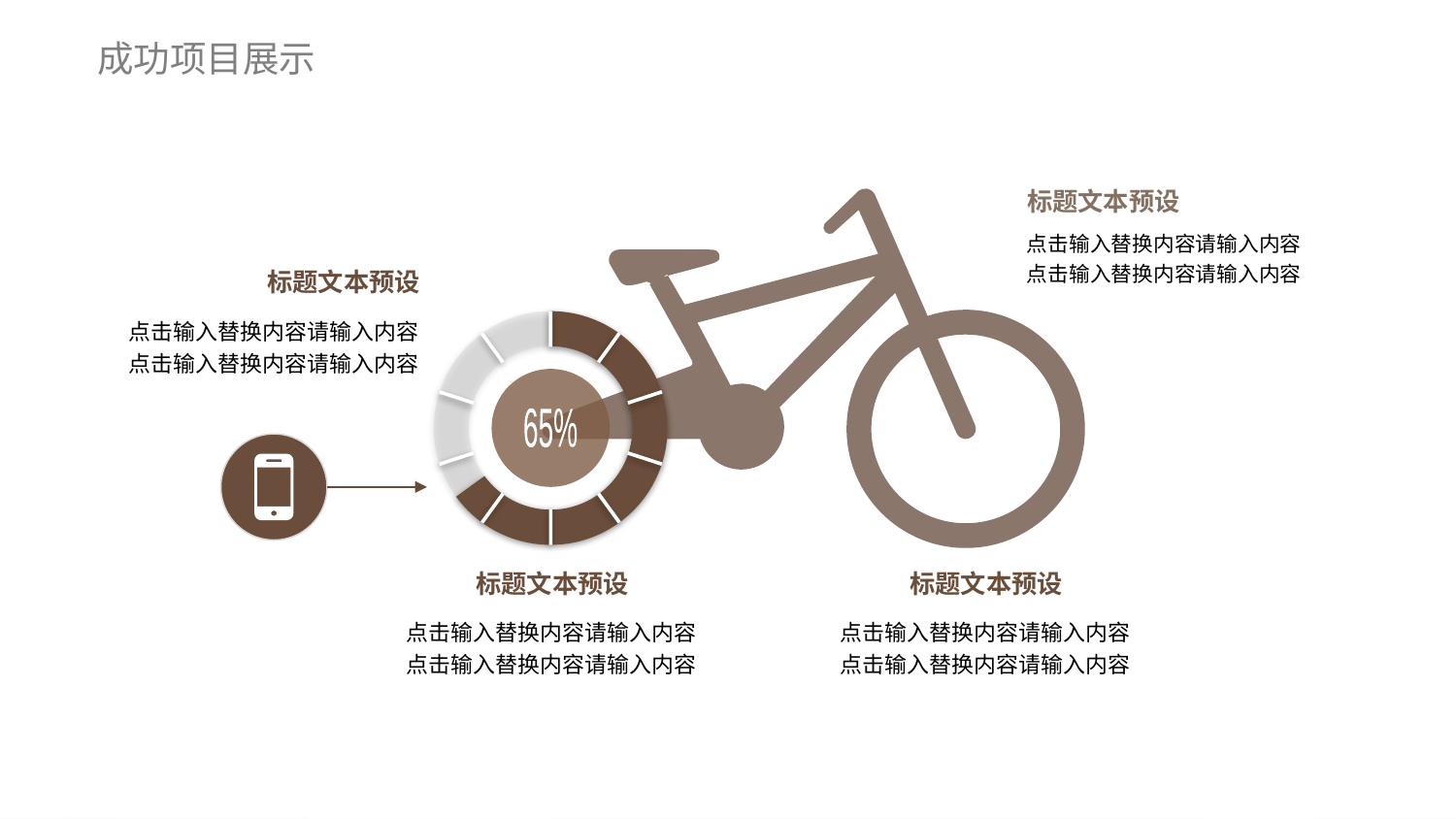

成功项目展示
标题文本预设
点击输入替换内容请输入内容
点击输入替换内容请输入内容

65%
标题文本预设
点击输入替换内容请输入内容
点击输入替换内容请输入内容
标题文本预设
标题文本预设
点击输入替换内容请输入内容
点击输入替换内容请输入内容
点击输入替换内容请输入内容
点击输入替换内容请输入内容